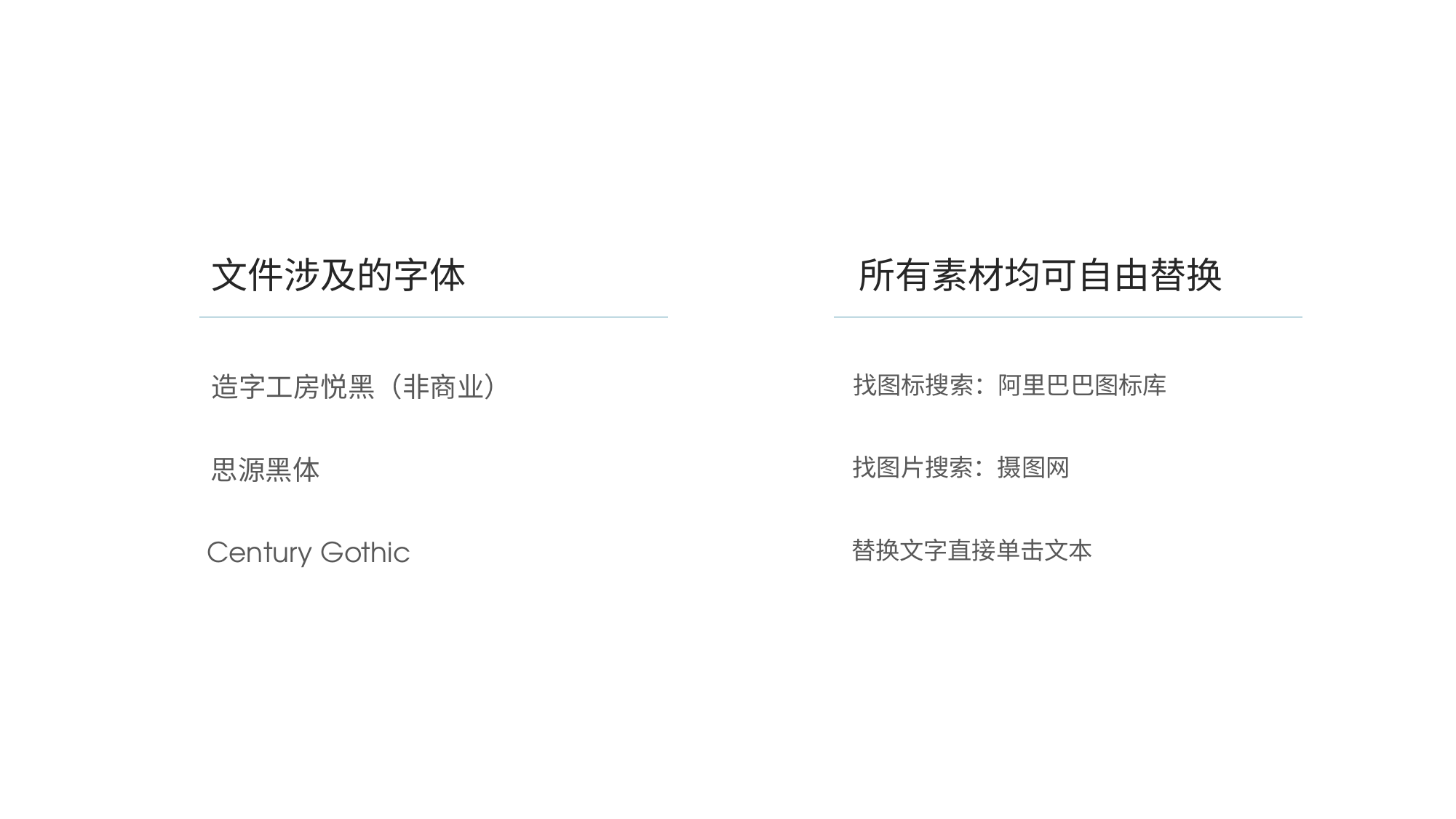

所有素材均可自由替换
文件涉及的字体
造字工房悦黑（非商业）
找图标搜索：阿里巴巴图标库
思源黑体
找图片搜索：摄图网
Century Gothic
替换文字直接单击文本